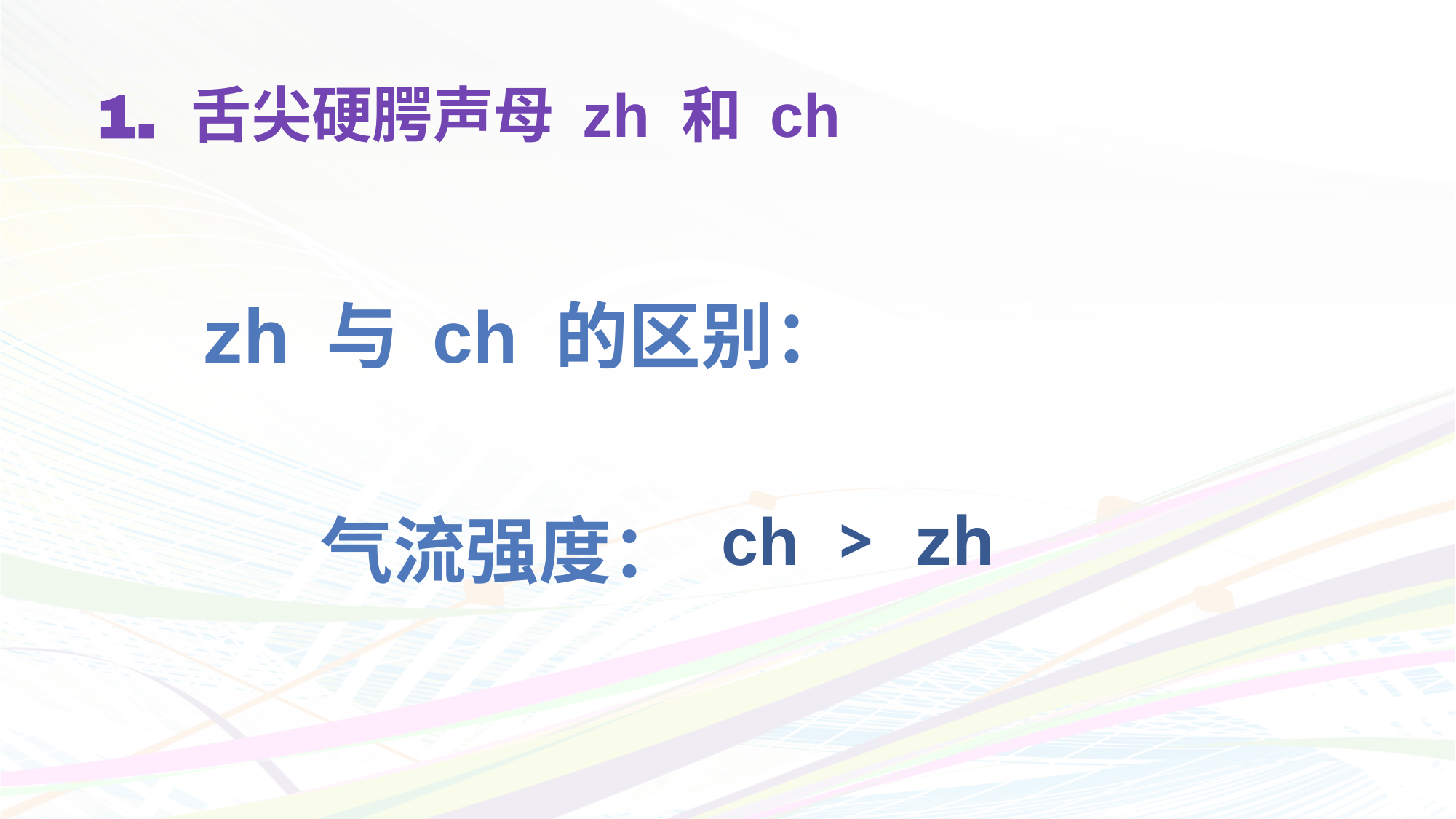

# 1. 舌尖硬腭声母 zh 和 ch
  zh 与 ch 的区别：

        气流强度：
ch  >  zh